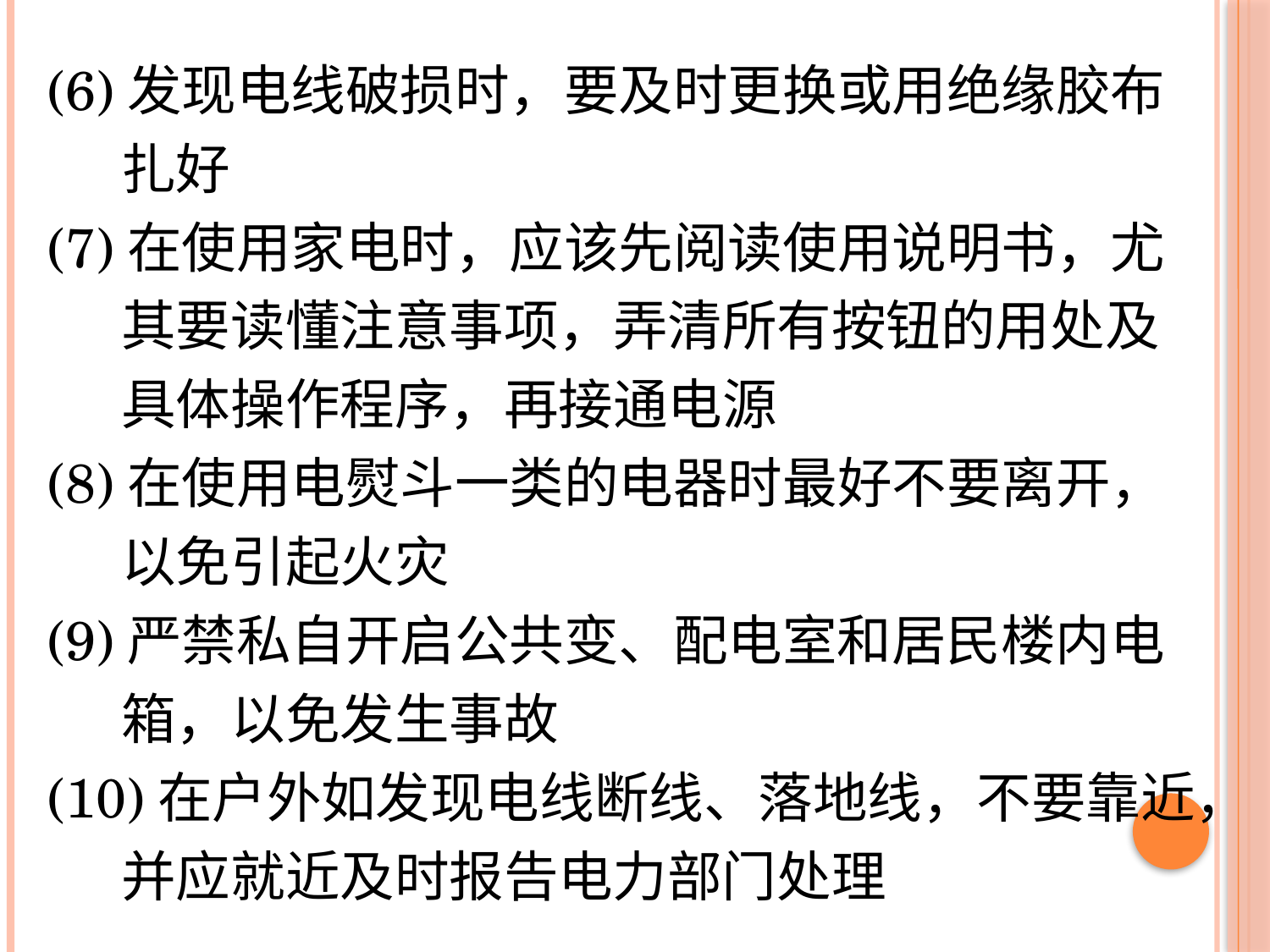

(6)发现电线破损时，要及时更换或用绝缘胶布扎好
(7)在使用家电时，应该先阅读使用说明书，尤其要读懂注意事项，弄清所有按钮的用处及具体操作程序，再接通电源
(8)在使用电熨斗一类的电器时最好不要离开，以免引起火灾
(9)严禁私自开启公共变、配电室和居民楼内电箱，以免发生事故
(10)在户外如发现电线断线、落地线，不要靠近，并应就近及时报告电力部门处理